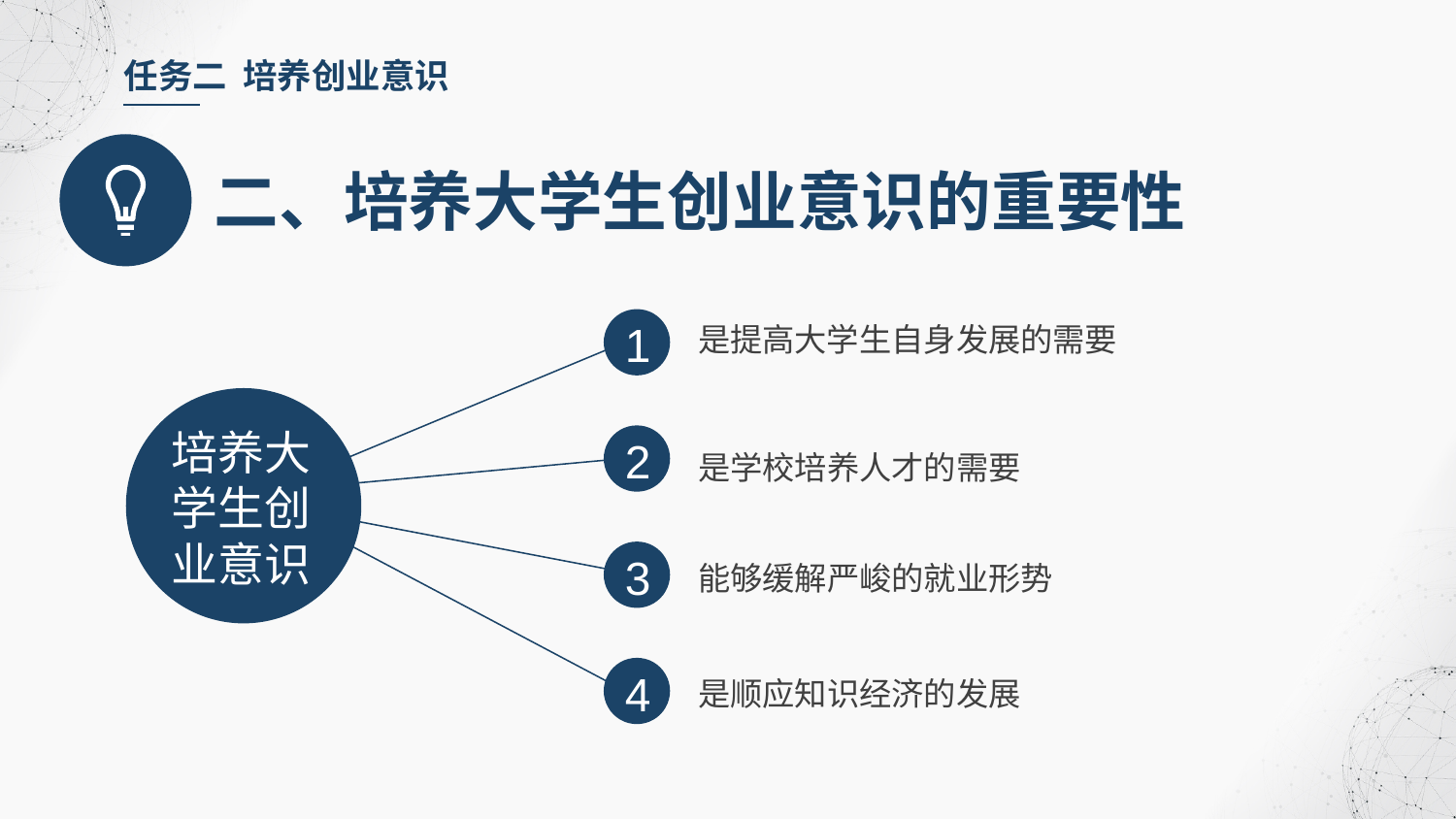

任务二  培养创业意识

二、培养大学生创业意识的重要性
是提高大学生自身发展的需要
1

培养大学生创业意识
2

是学校培养人才的需要
3

能够缓解严峻的就业形势
4

是顺应知识经济的发展